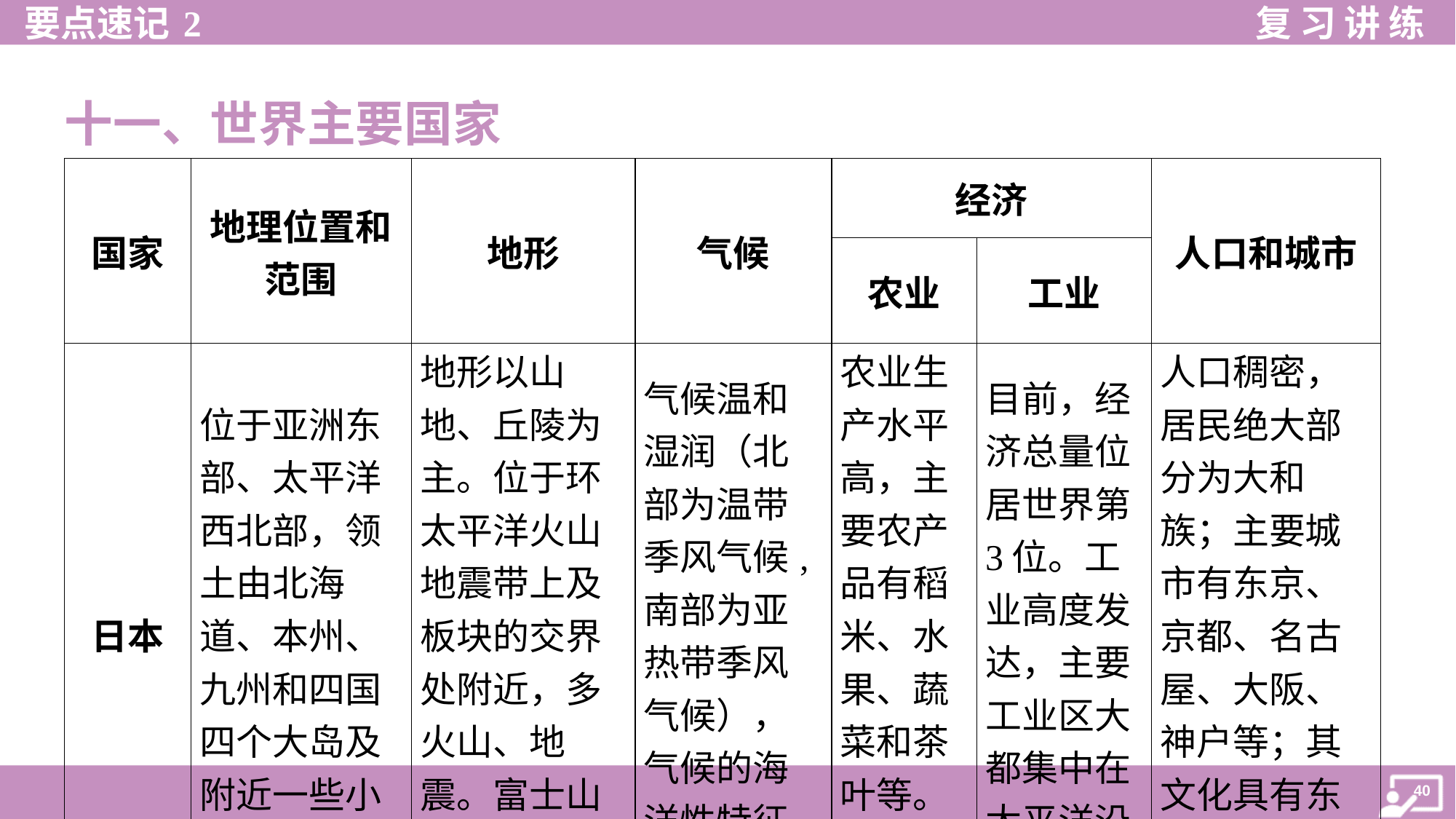

十一、世界主要国家
| 国家 | 地理位置和范围 | 地形 | 气候 | 经济 |  | 人口和城市 |
| --- | --- | --- | --- | --- | --- | --- |
|  |  |  |  | 农业 | 工业 |  |
| 日本 | 位于亚洲东部、太平洋西北部，领土由北海道、本州、九州和四国四个大岛及附近一些小岛组成 | 地形以山地、丘陵为主。位于环太平洋火山地震带上及板块的交界处附近，多火山、地震。富士山是一座活火山 | 气候温和湿润（北部为温带季风气候,南部为亚热带季风气候），气候的海洋性特征明显 | 农业生 产水平 高，主 要农产 品有稻 米、水 果、蔬 菜和茶 叶等。 海洋渔 业发达 | 目前，经济总量位居世界第3位。工业高度发达，主要工业区大 都集中在太平洋沿岸 | 人口稠密，居民绝大部分为大和族；主要城市有东京、京都、名古屋、大阪、神户等；其文化具有东 西方融合的特点 |